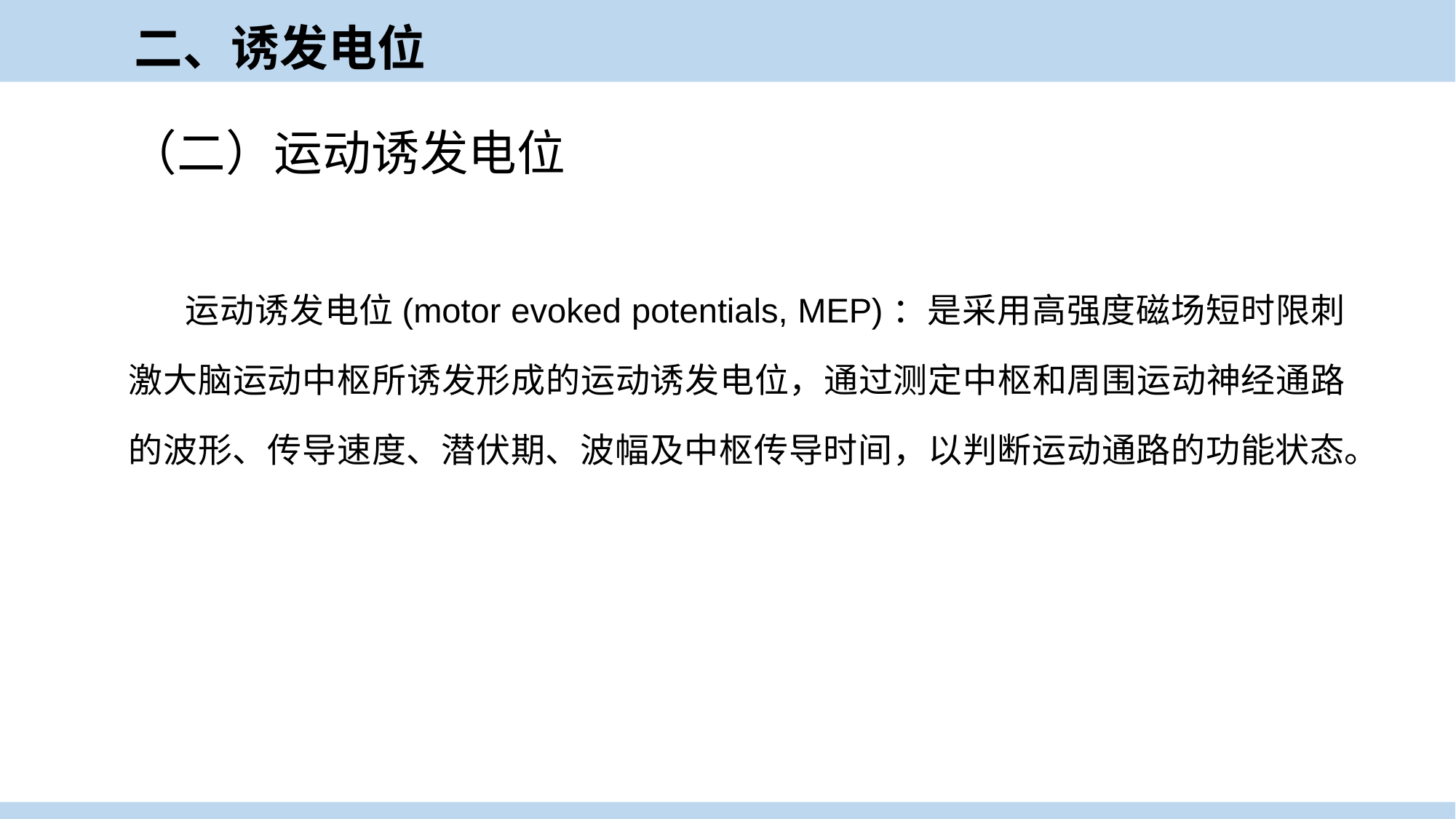

二、诱发电位
（二）运动诱发电位
运动诱发电位(motor evoked potentials, MEP)：是采用高强度磁场短时限刺激大脑运动中枢所诱发形成的运动诱发电位，通过测定中枢和周围运动神经通路的波形、传导速度、潜伏期、波幅及中枢传导时间，以判断运动通路的功能状态。